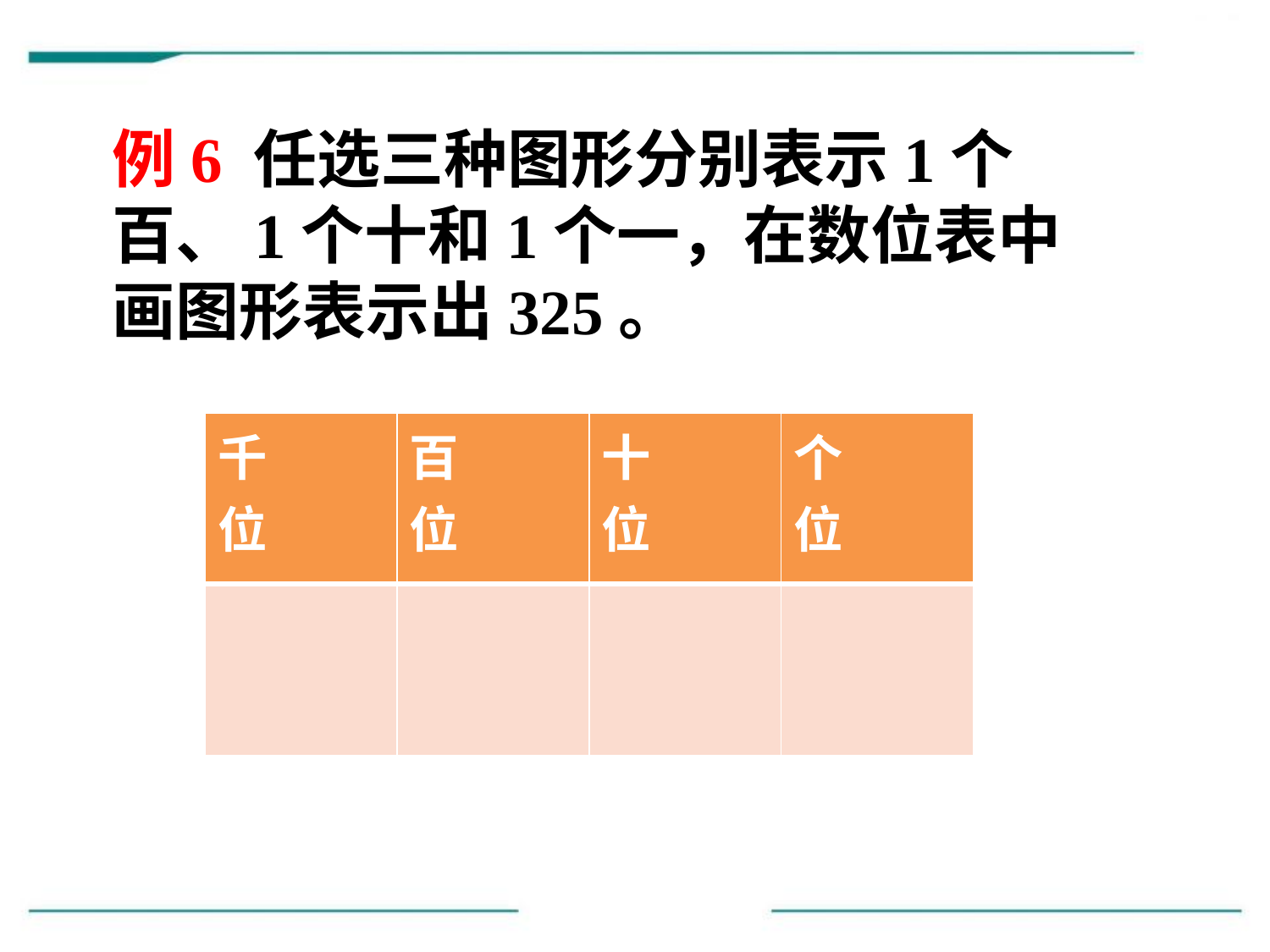

例6 任选三种图形分别表示1个百、1个十和1个一，在数位表中画图形表示出325。
| 千 位 | 百 位 | 十 位 | 个 位 |
| --- | --- | --- | --- |
|  |  |  |  |